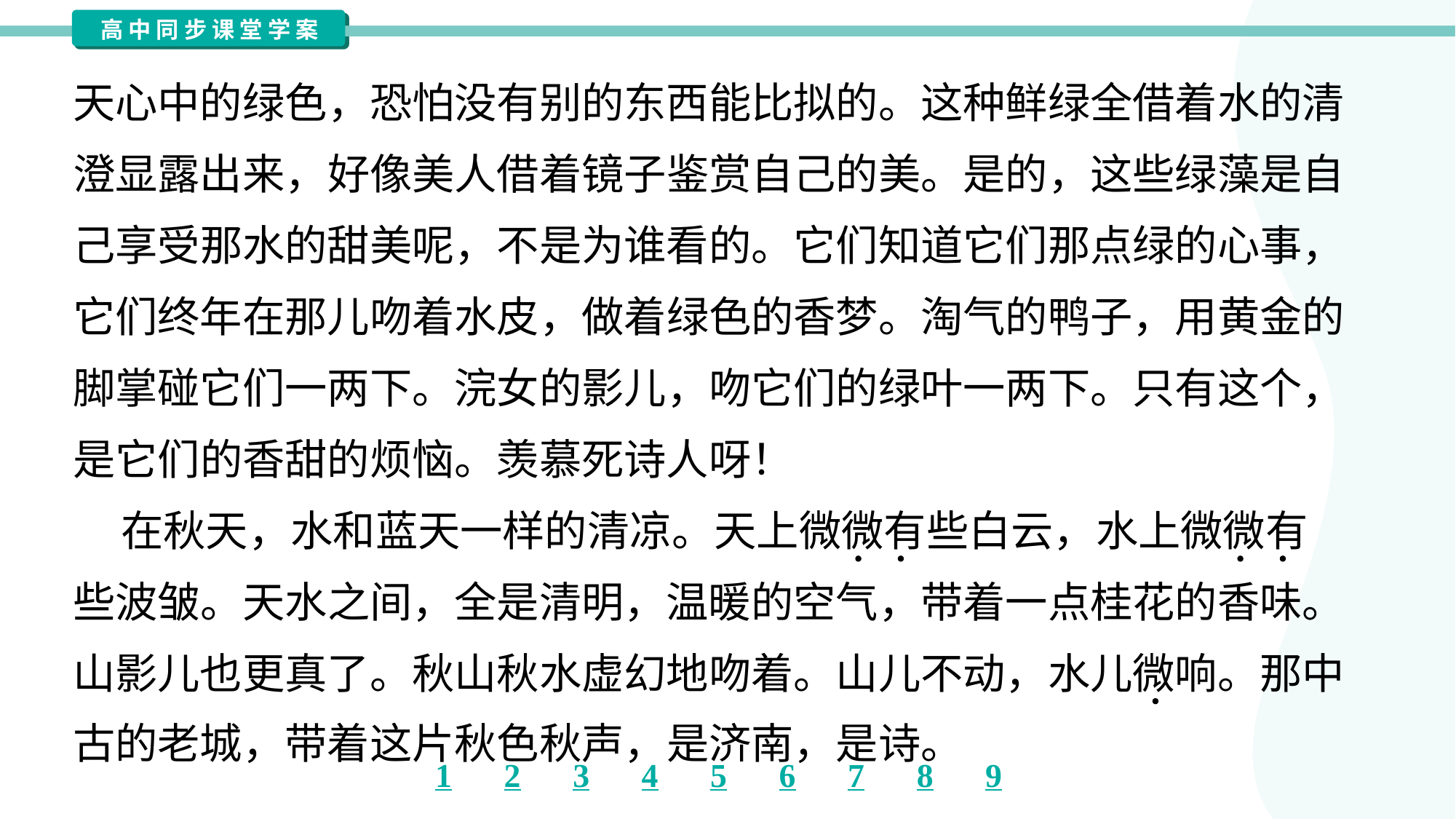

天心中的绿色，恐怕没有别的东西能比拟的。这种鲜绿全借着水的清
澄显露出来，好像美人借着镜子鉴赏自己的美。是的，这些绿藻是自
己享受那水的甜美呢，不是为谁看的。它们知道它们那点绿的心事，
它们终年在那儿吻着水皮，做着绿色的香梦。淘气的鸭子，用黄金的
脚掌碰它们一两下。浣女的影儿，吻它们的绿叶一两下。只有这个，
是它们的香甜的烦恼。羡慕死诗人呀！
    在秋天，水和蓝天一样的清凉。天上微微有些白云，水上微微有
些波皱。天水之间，全是清明，温暖的空气，带着一点桂花的香味。
山影儿也更真了。秋山秋水虚幻地吻着。山儿不动，水儿微响。那中
古的老城，带着这片秋色秋声，是济南，是诗。#1.3